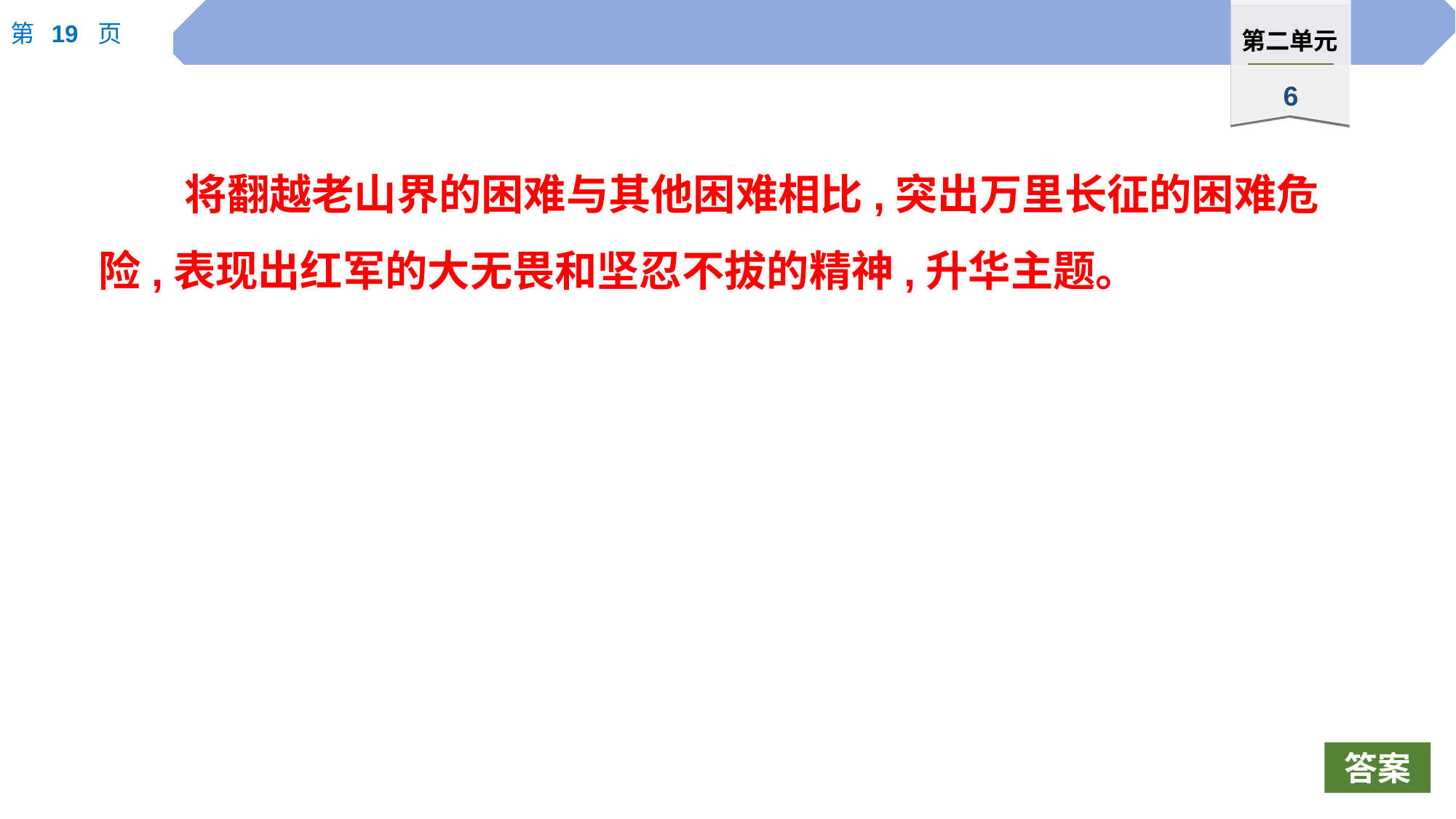

将翻越老山界的困难与其他困难相比,突出万里长征的困难危险,表现出红军的大无畏和坚忍不拔的精神,升华主题。
答案